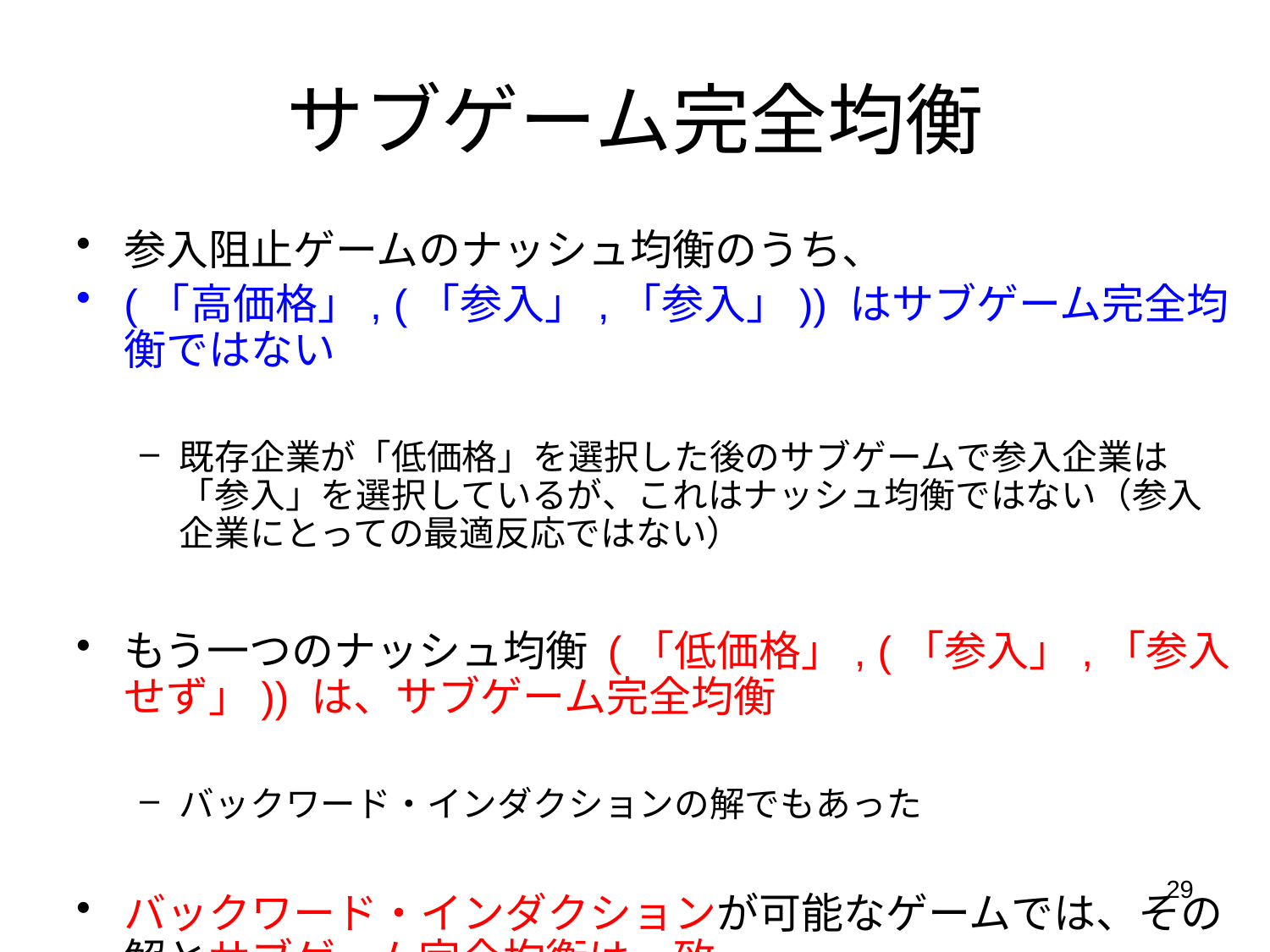

# サブゲーム完全均衡
参入阻止ゲームのナッシュ均衡のうち、
(「高価格」, (「参入」,「参入」)) はサブゲーム完全均衡ではない

既存企業が「低価格」を選択した後のサブゲームで参入企業は「参入」を選択しているが、これはナッシュ均衡ではない（参入企業にとっての最適反応ではない）

もう一つのナッシュ均衡 (「低価格」, (「参入」,「参入せず」)) は、サブゲーム完全均衡

バックワード・インダクションの解でもあった

バックワード・インダクションが可能なゲームでは、その解とサブゲーム完全均衡は一致
29